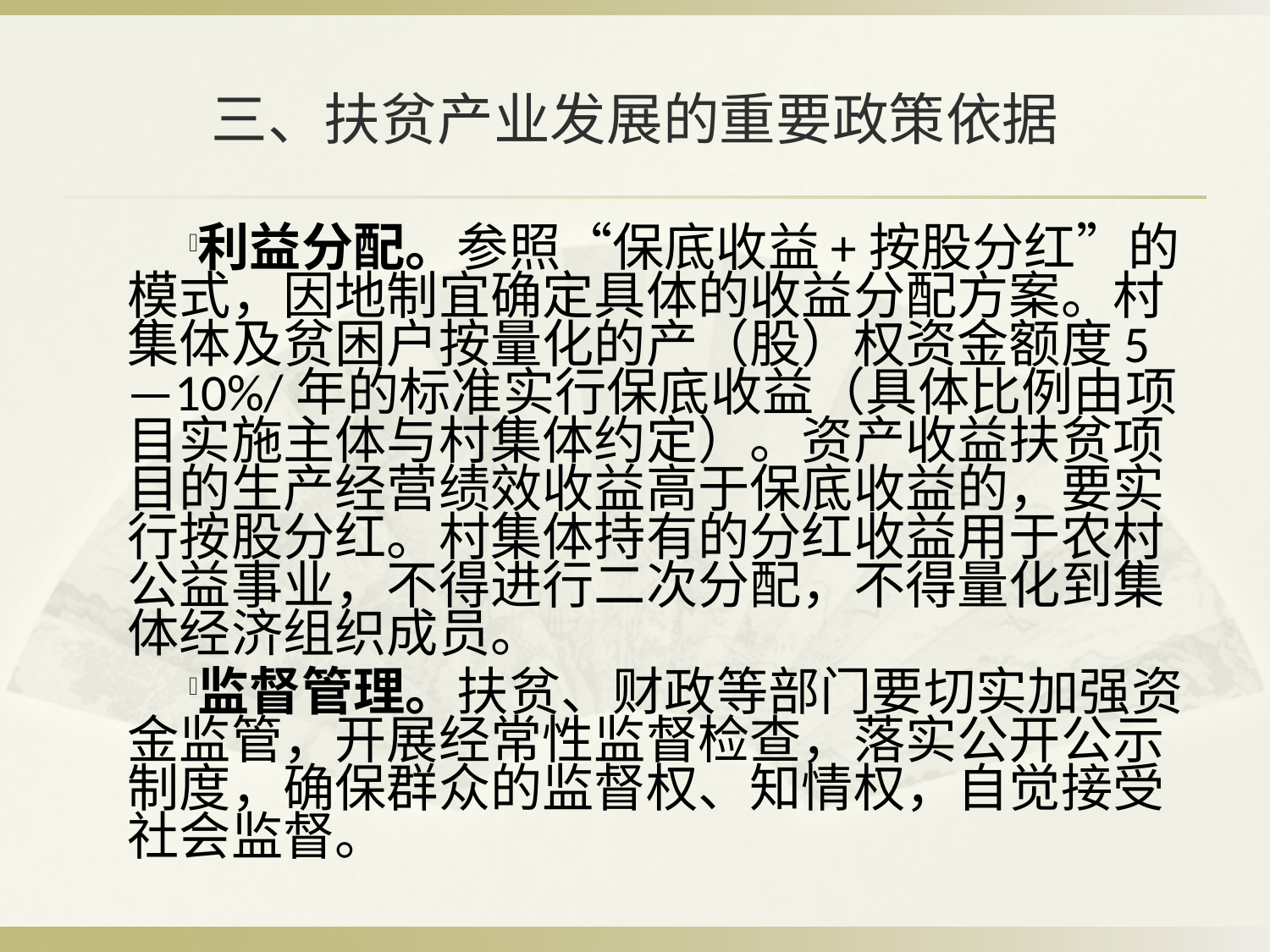

# 三、扶贫产业发展的重要政策依据
利益分配。参照“保底收益+按股分红”的模式，因地制宜确定具体的收益分配方案。村集体及贫困户按量化的产（股）权资金额度5—10%/年的标准实行保底收益（具体比例由项目实施主体与村集体约定）。资产收益扶贫项目的生产经营绩效收益高于保底收益的，要实行按股分红。村集体持有的分红收益用于农村公益事业，不得进行二次分配，不得量化到集体经济组织成员。
监督管理。扶贫、财政等部门要切实加强资金监管，开展经常性监督检查，落实公开公示制度，确保群众的监督权、知情权，自觉接受社会监督。